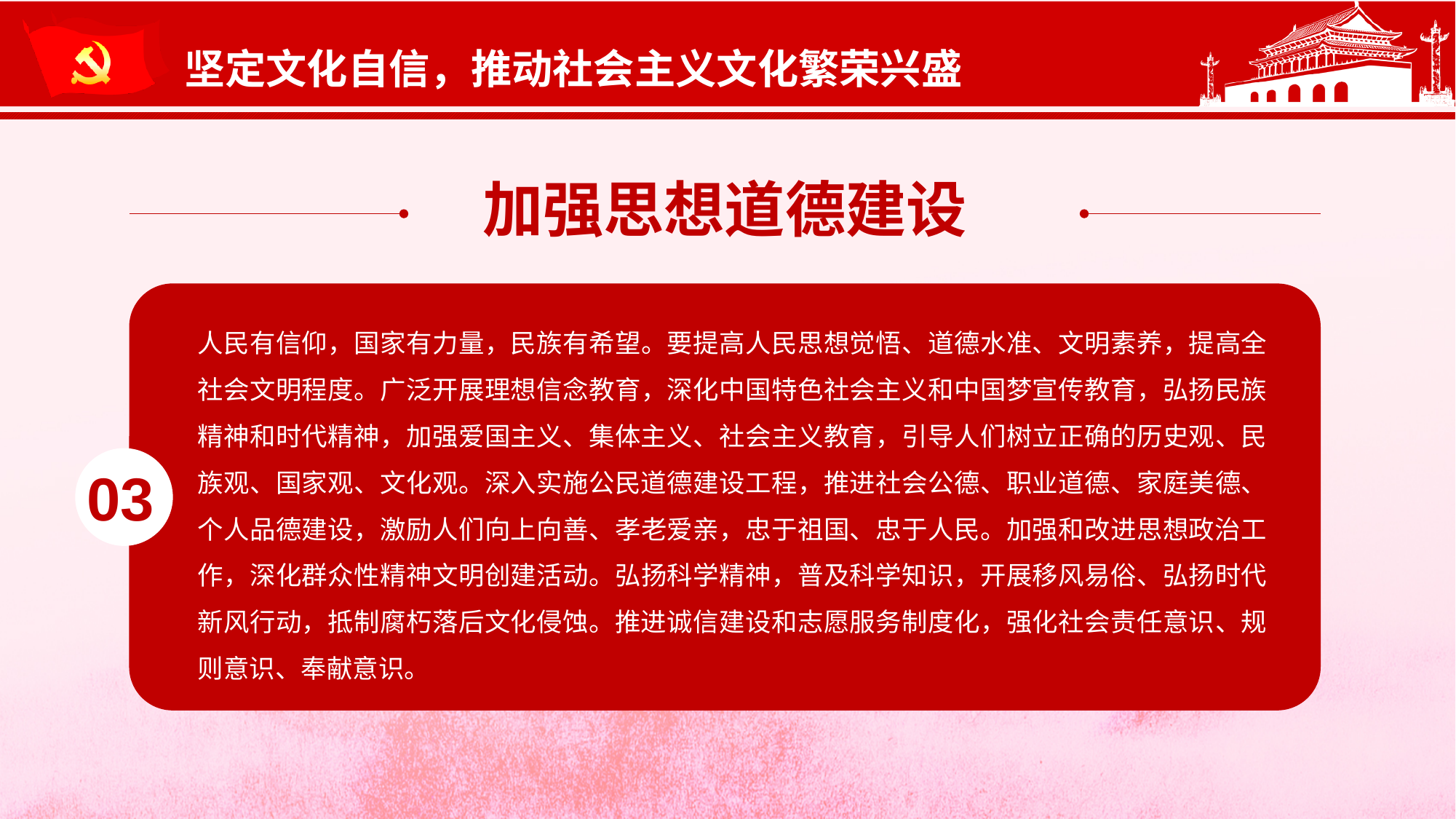

坚定文化自信，推动社会主义文化繁荣兴盛
加强思想道德建设

人民有信仰，国家有力量，民族有希望。要提高人民思想觉悟、道德水准、文明素养，提高全社会文明程度。广泛开展理想信念教育，深化中国特色社会主义和中国梦宣传教育，弘扬民族精神和时代精神，加强爱国主义、集体主义、社会主义教育，引导人们树立正确的历史观、民族观、国家观、文化观。深入实施公民道德建设工程，推进社会公德、职业道德、家庭美德、个人品德建设，激励人们向上向善、孝老爱亲，忠于祖国、忠于人民。加强和改进思想政治工作，深化群众性精神文明创建活动。弘扬科学精神，普及科学知识，开展移风易俗、弘扬时代新风行动，抵制腐朽落后文化侵蚀。推进诚信建设和志愿服务制度化，强化社会责任意识、规则意识、奉献意识。

03